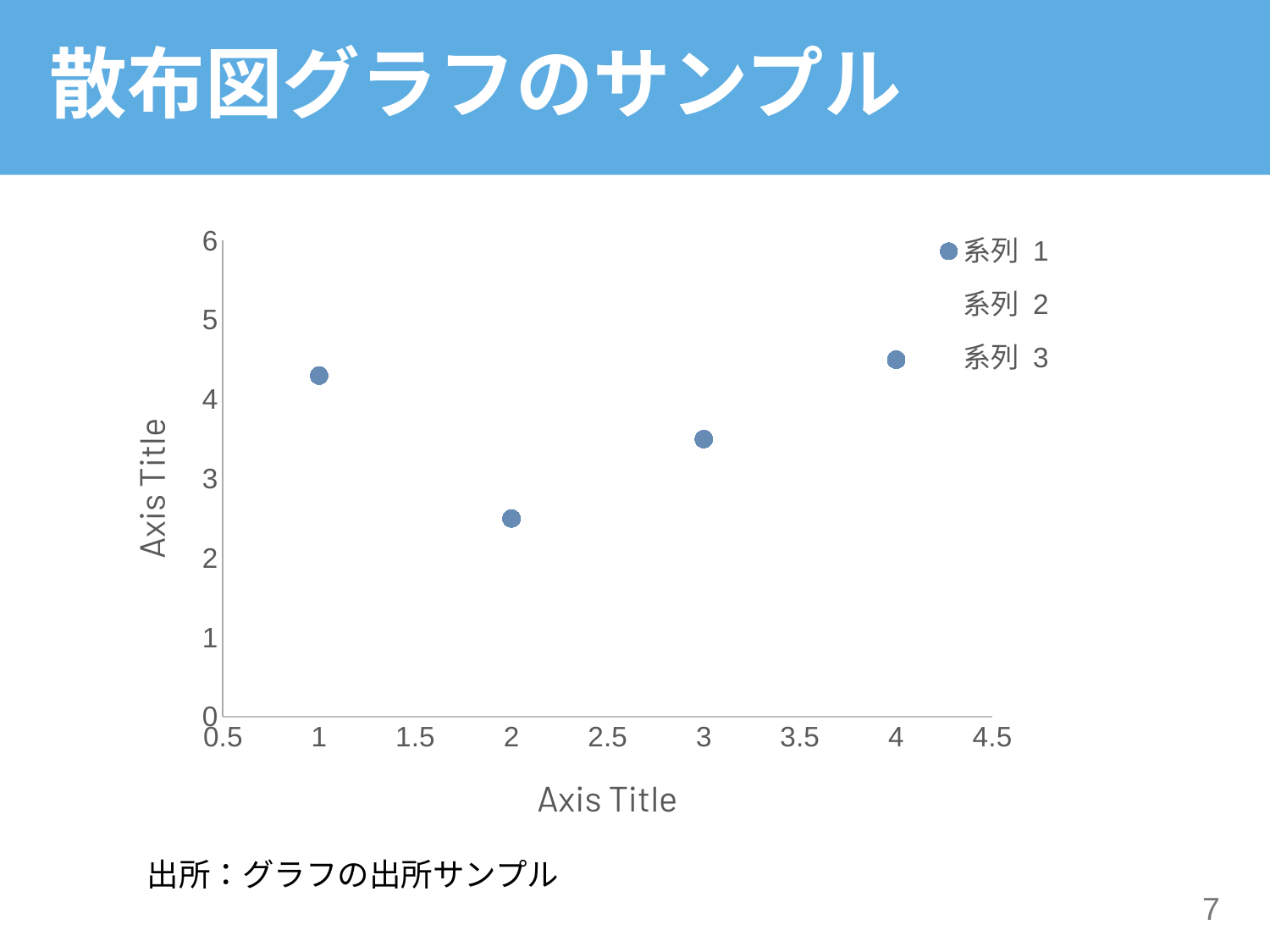

# 散布図グラフのサンプル

### Chart

| Category | 系列 1 | 系列 2 | 系列 3 |
|---|---|---|---|
出所：グラフの出所サンプル
7